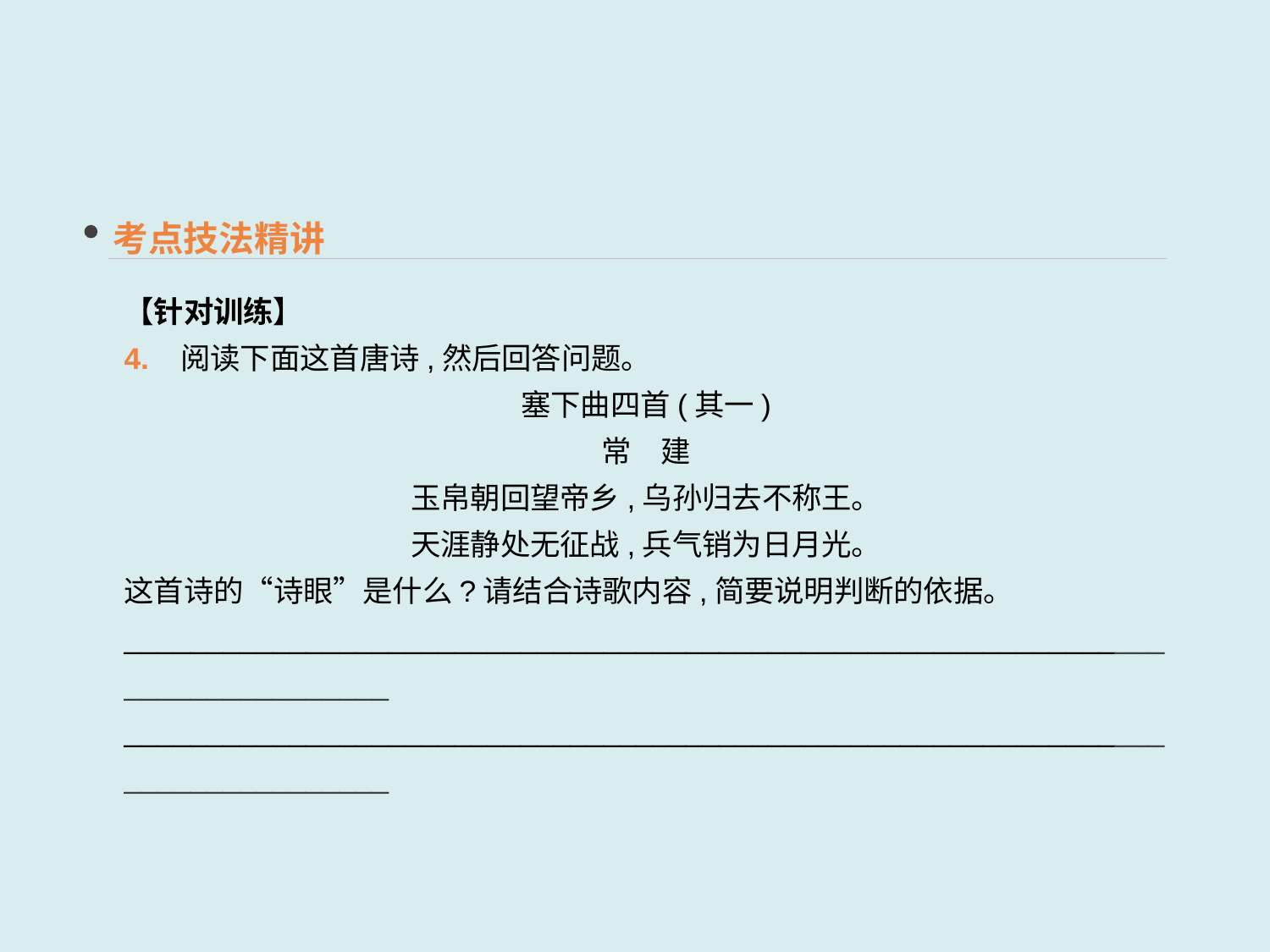

考点技法精讲

【针对训练】
4.   阅读下面这首唐诗,然后回答问题。
塞下曲四首(其一)
常　建
玉帛朝回望帝乡,乌孙归去不称王。
天涯静处无征战,兵气销为日月光。
这首诗的“诗眼”是什么?请结合诗歌内容,简要说明判断的依据。
_______________________________________________________________________________
_______________________________________________________________________________